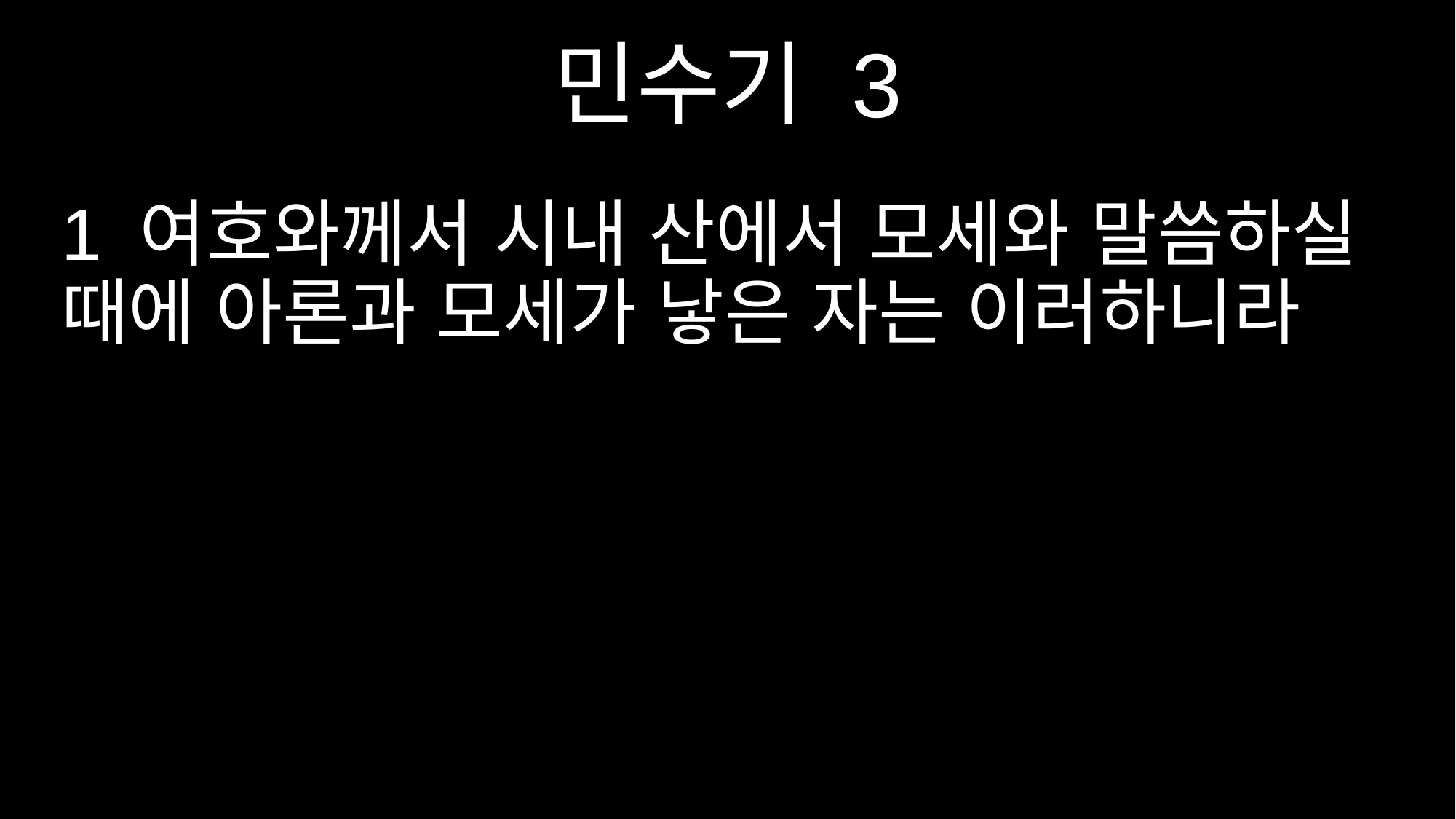

민수기 3
1 여호와께서 시내 산에서 모세와 말씀하실 때에 아론과 모세가 낳은 자는 이러하니라